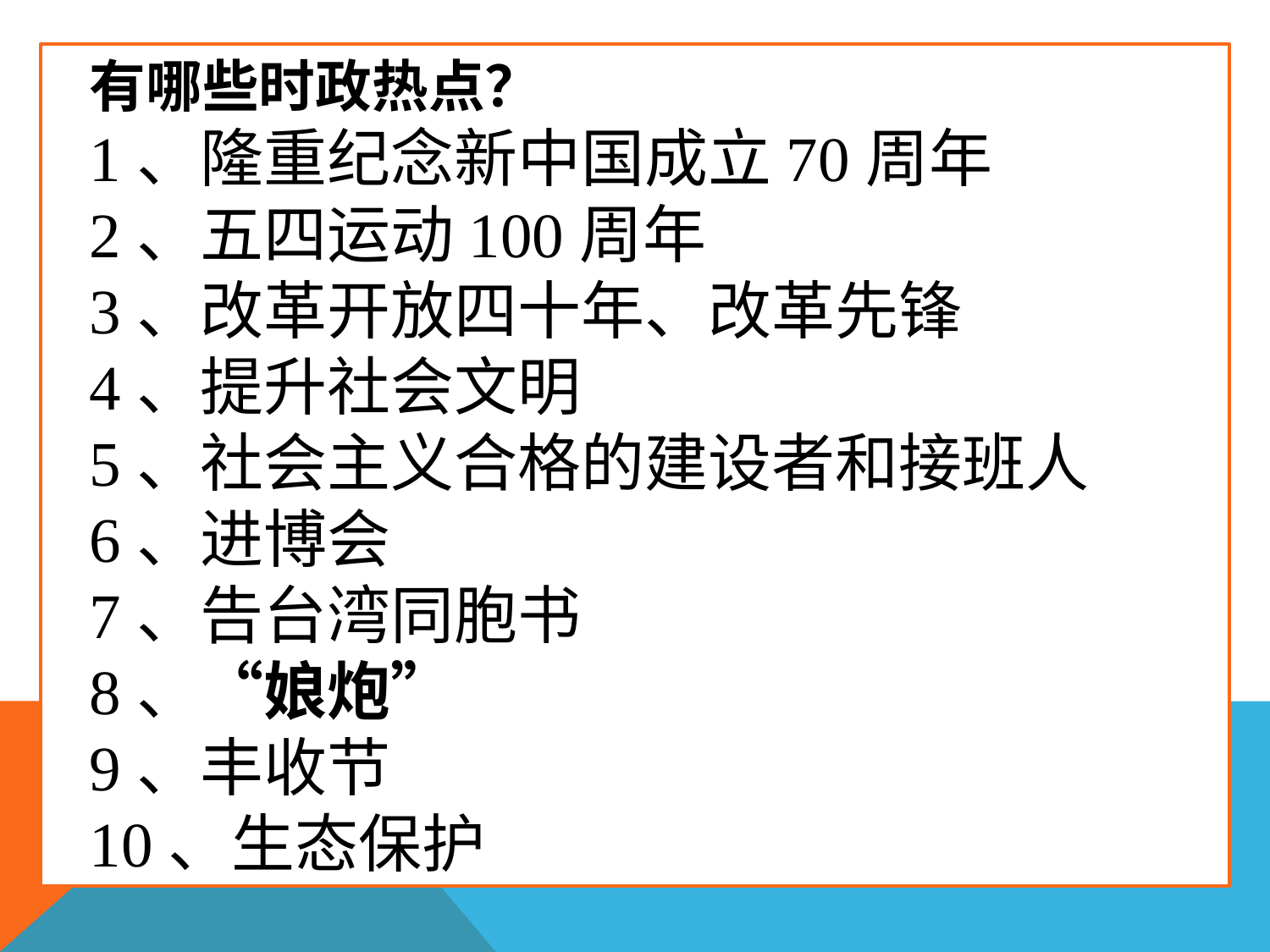

有哪些时政热点？
1、隆重纪念新中国成立70周年
2、五四运动100周年
3、改革开放四十年、改革先锋
4、提升社会文明
5、社会主义合格的建设者和接班人
6、进博会
7、告台湾同胞书
8、“娘炮”
9、丰收节
10、生态保护